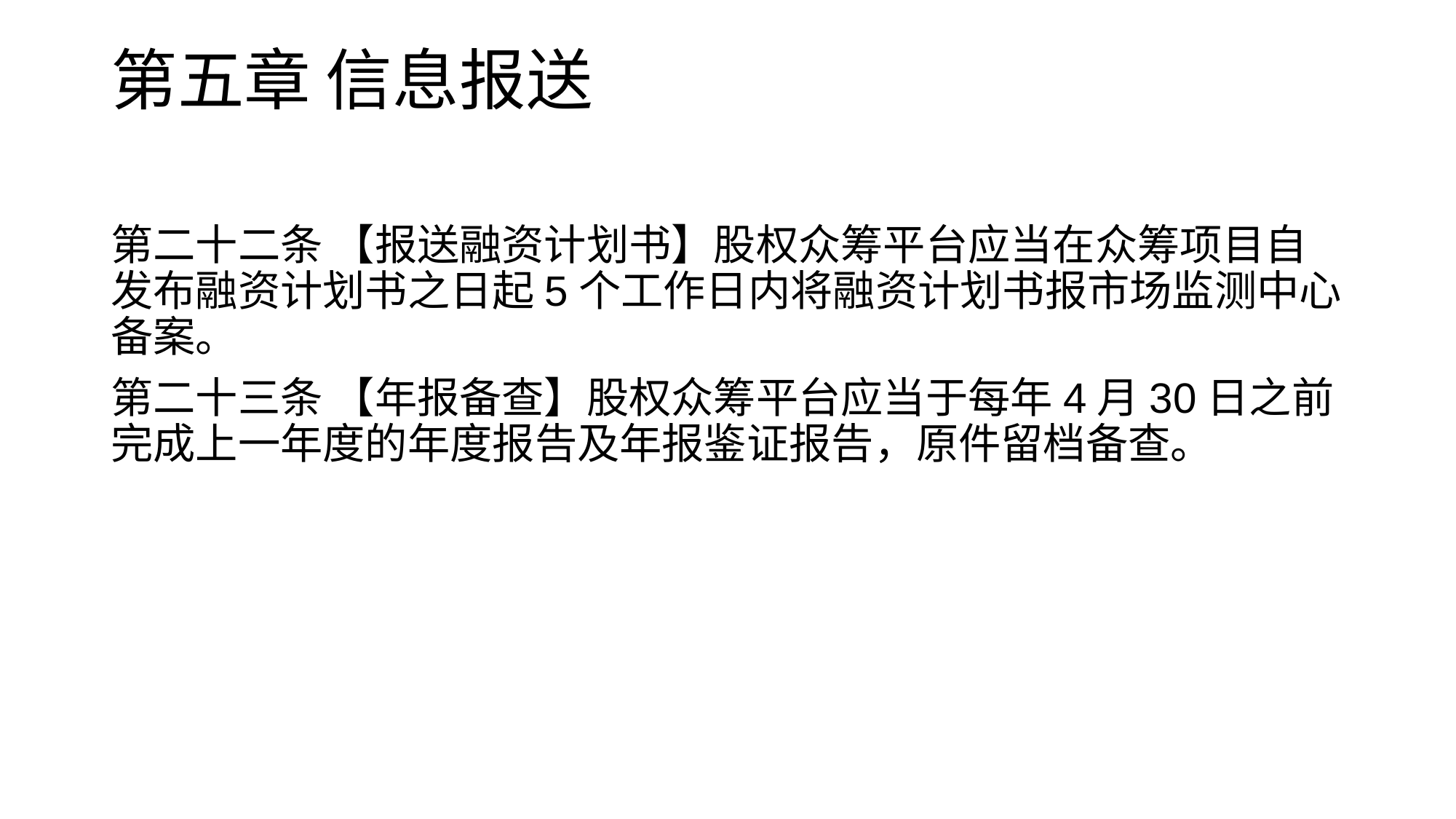

# 第五章 信息报送
第二十二条 【报送融资计划书】股权众筹平台应当在众筹项目自发布融资计划书之日起5个工作日内将融资计划书报市场监测中心备案。
第二十三条 【年报备查】股权众筹平台应当于每年4月30日之前完成上一年度的年度报告及年报鉴证报告，原件留档备查。